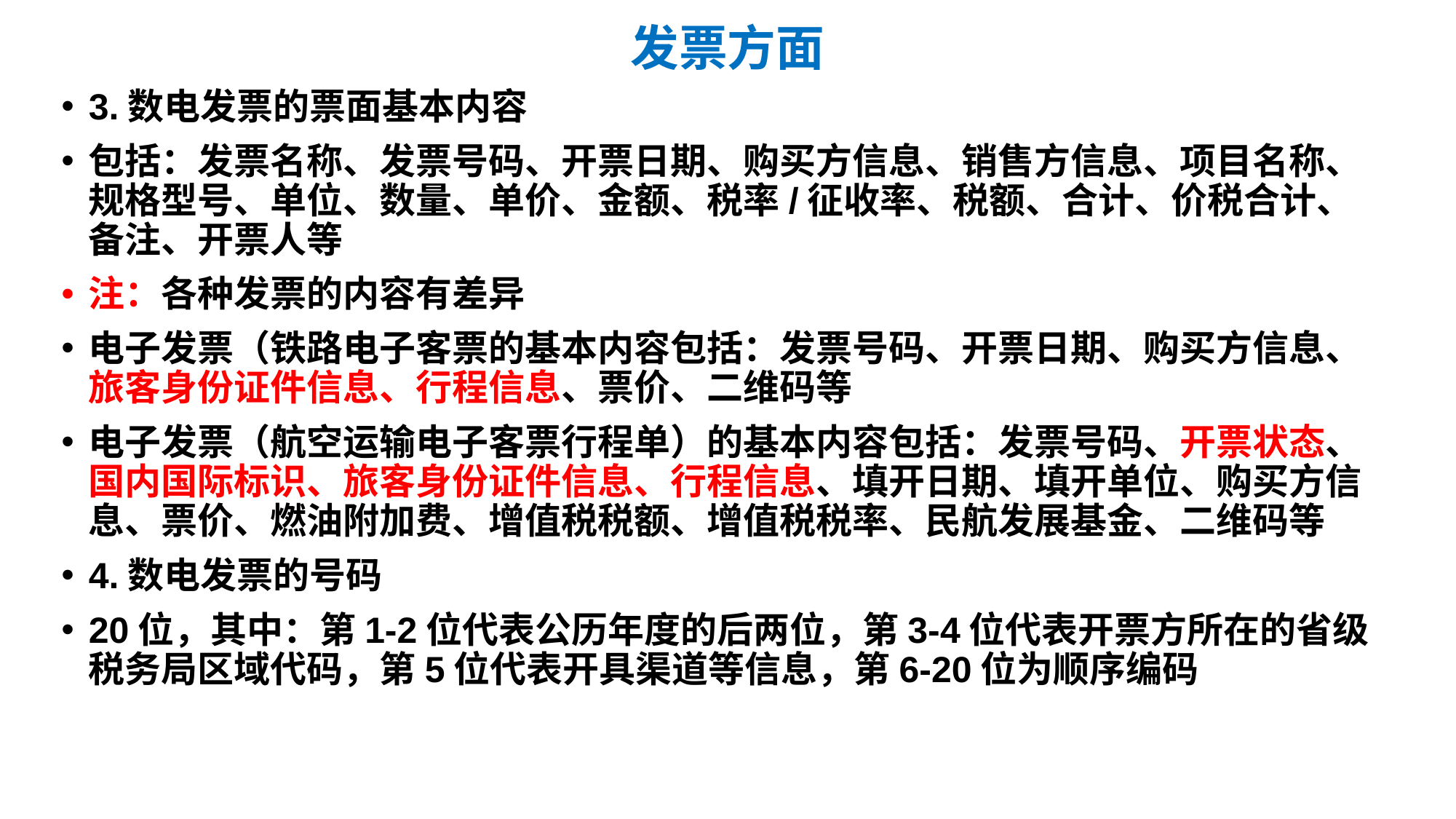

# 发票方面
3.数电发票的票面基本内容
包括：发票名称、发票号码、开票日期、购买方信息、销售方信息、项目名称、规格型号、单位、数量、单价、金额、税率/征收率、税额、合计、价税合计、备注、开票人等
注：各种发票的内容有差异
电子发票（铁路电子客票的基本内容包括：发票号码、开票日期、购买方信息、旅客身份证件信息、行程信息、票价、二维码等
电子发票（航空运输电子客票行程单）的基本内容包括：发票号码、开票状态、国内国际标识、旅客身份证件信息、行程信息、填开日期、填开单位、购买方信息、票价、燃油附加费、增值税税额、增值税税率、民航发展基金、二维码等
4.数电发票的号码
20位，其中：第1-2位代表公历年度的后两位，第3-4位代表开票方所在的省级税务局区域代码，第5位代表开具渠道等信息，第6-20位为顺序编码